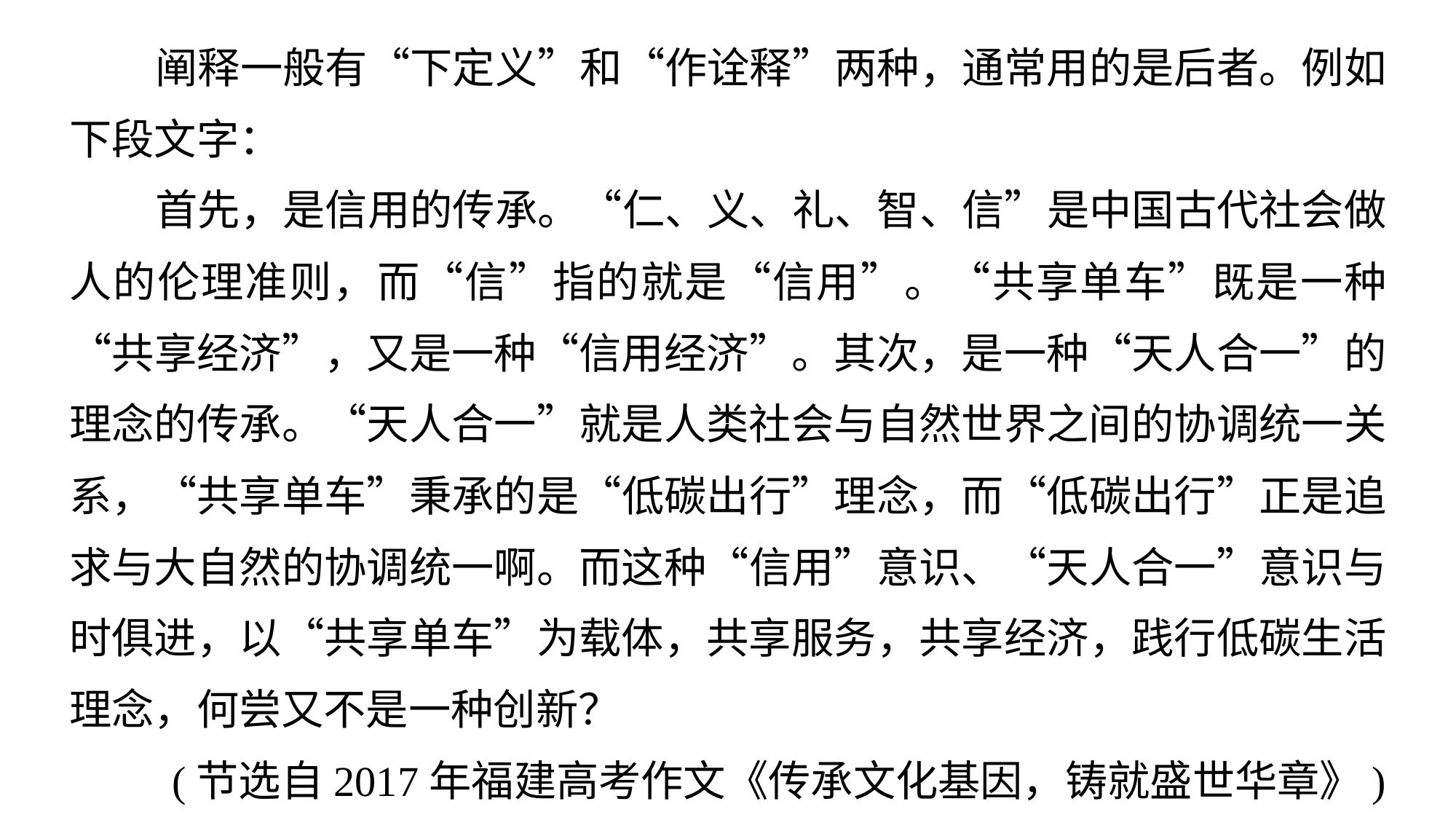

阐释一般有“下定义”和“作诠释”两种，通常用的是后者。例如下段文字：
首先，是信用的传承。“仁、义、礼、智、信”是中国古代社会做人的伦理准则，而“信”指的就是“信用”。“共享单车”既是一种“共享经济”，又是一种“信用经济”。其次，是一种“天人合一”的理念的传承。“天人合一”就是人类社会与自然世界之间的协调统一关系，“共享单车”秉承的是“低碳出行”理念，而“低碳出行”正是追求与大自然的协调统一啊。而这种“信用”意识、“天人合一”意识与时俱进，以“共享单车”为载体，共享服务，共享经济，践行低碳生活理念，何尝又不是一种创新？
(节选自2017年福建高考作文《传承文化基因，铸就盛世华章》)